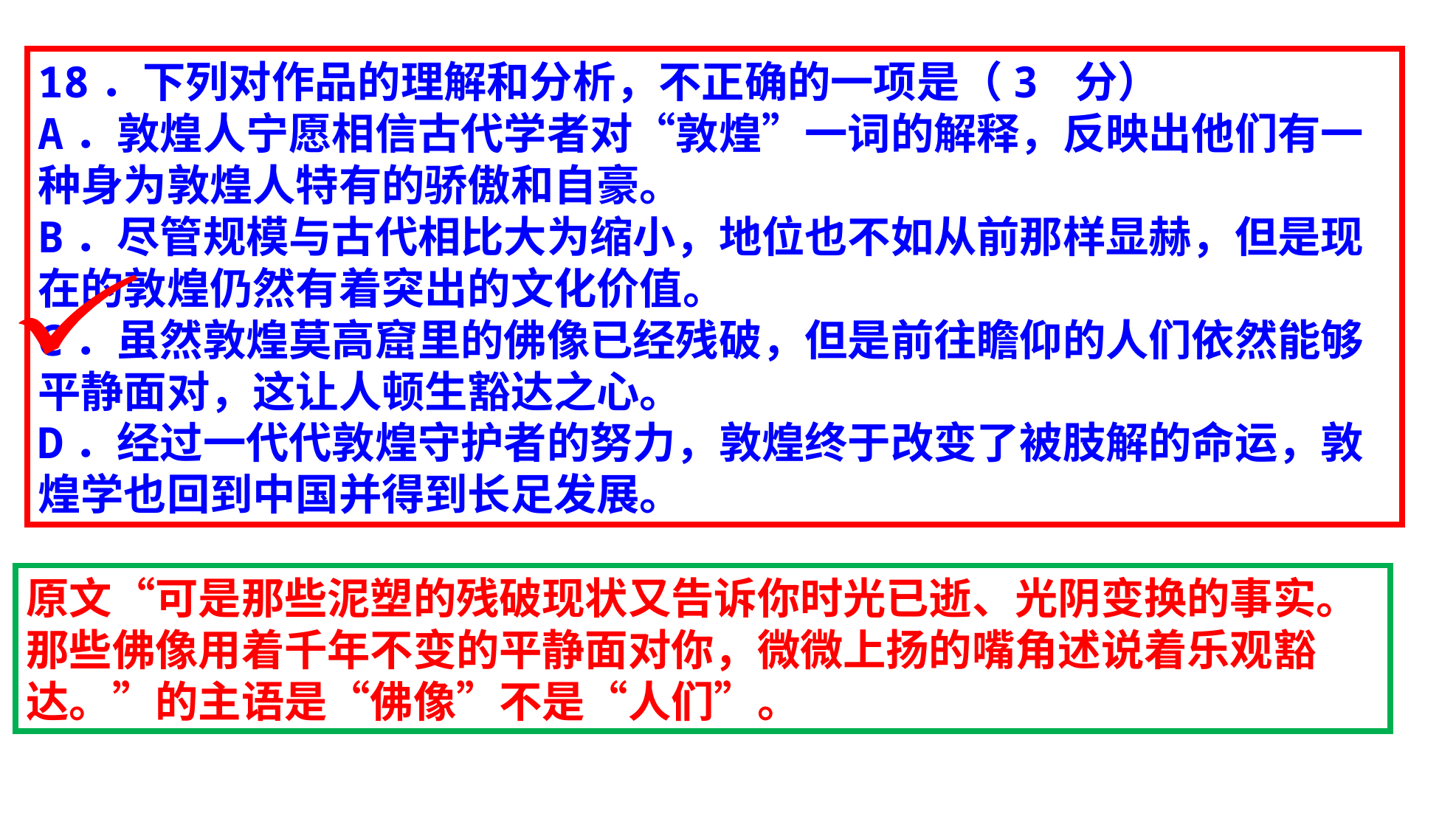

18．下列对作品的理解和分析，不正确的一项是（3 分）
A．敦煌人宁愿相信古代学者对“敦煌”一词的解释，反映出他们有一种身为敦煌人特有的骄傲和自豪。
B．尽管规模与古代相比大为缩小，地位也不如从前那样显赫，但是现在的敦煌仍然有着突出的文化价值。
C．虽然敦煌莫高窟里的佛像已经残破，但是前往瞻仰的人们依然能够平静面对，这让人顿生豁达之心。
D．经过一代代敦煌守护者的努力，敦煌终于改变了被肢解的命运，敦煌学也回到中国并得到长足发展。

原文“可是那些泥塑的残破现状又告诉你时光已逝、光阴变换的事实。那些佛像用着千年不变的平静面对你，微微上扬的嘴角述说着乐观豁达。”的主语是“佛像”不是“人们”。